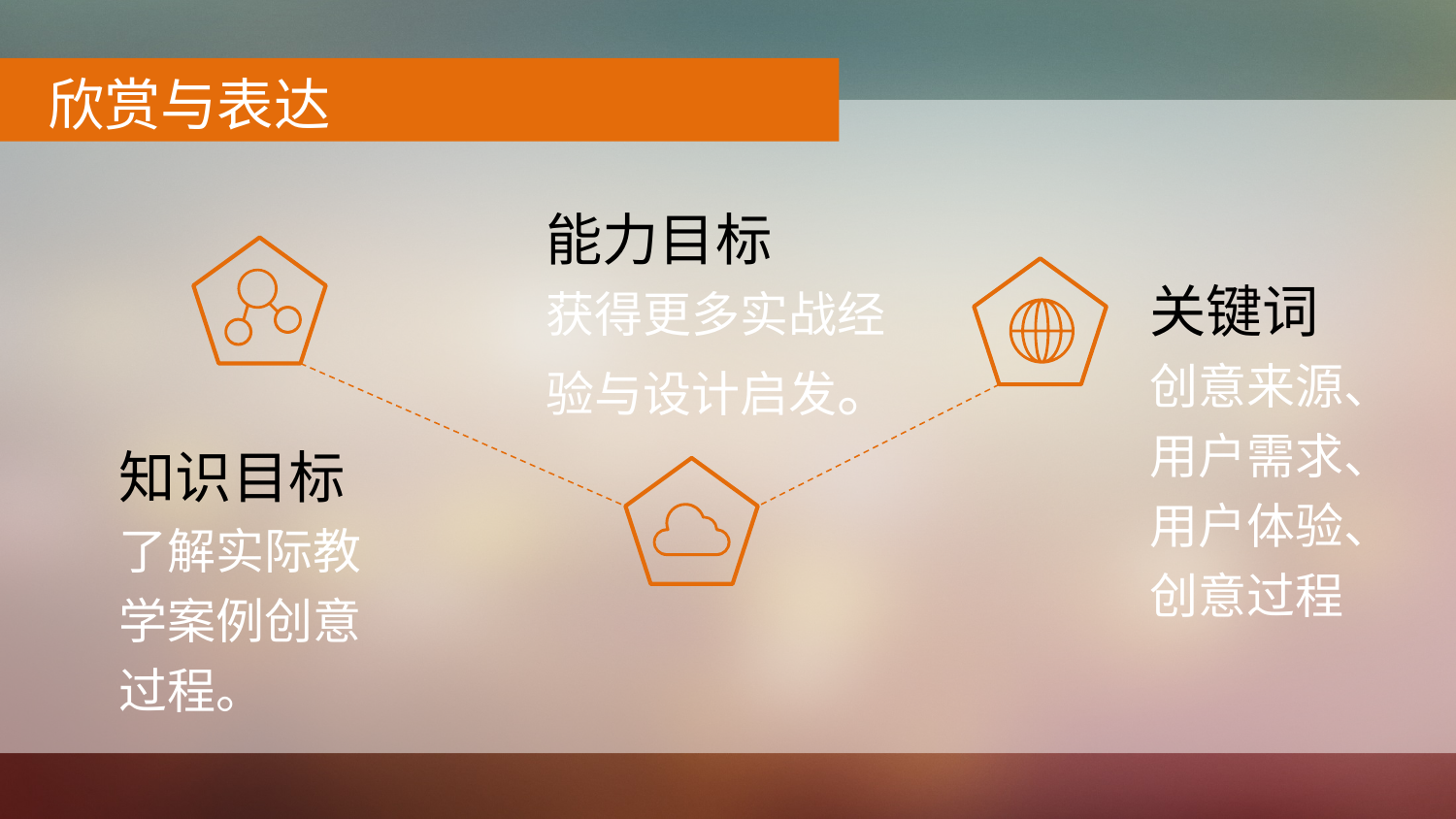

欣赏与表达
能力目标
获得更多实战经验与设计启发。

关键词
创意来源、用户需求、用户体验、创意过程

知识目标
了解实际教学案例创意过程。